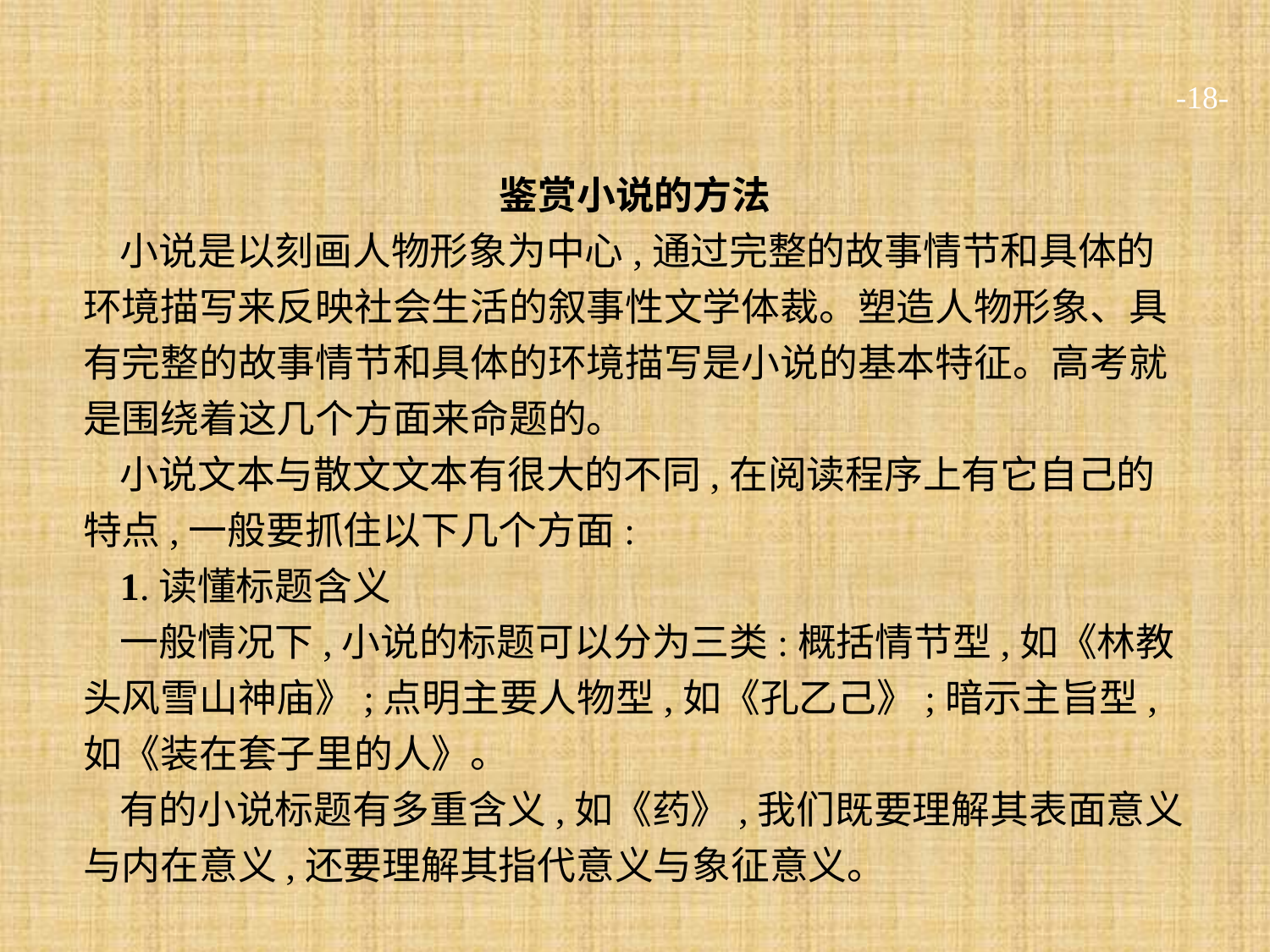

-18-
鉴赏小说的方法
小说是以刻画人物形象为中心,通过完整的故事情节和具体的环境描写来反映社会生活的叙事性文学体裁。塑造人物形象、具有完整的故事情节和具体的环境描写是小说的基本特征。高考就是围绕着这几个方面来命题的。
小说文本与散文文本有很大的不同,在阅读程序上有它自己的特点,一般要抓住以下几个方面:
1.读懂标题含义
一般情况下,小说的标题可以分为三类:概括情节型,如《林教头风雪山神庙》;点明主要人物型,如《孔乙己》;暗示主旨型,如《装在套子里的人》。
有的小说标题有多重含义,如《药》,我们既要理解其表面意义与内在意义,还要理解其指代意义与象征意义。